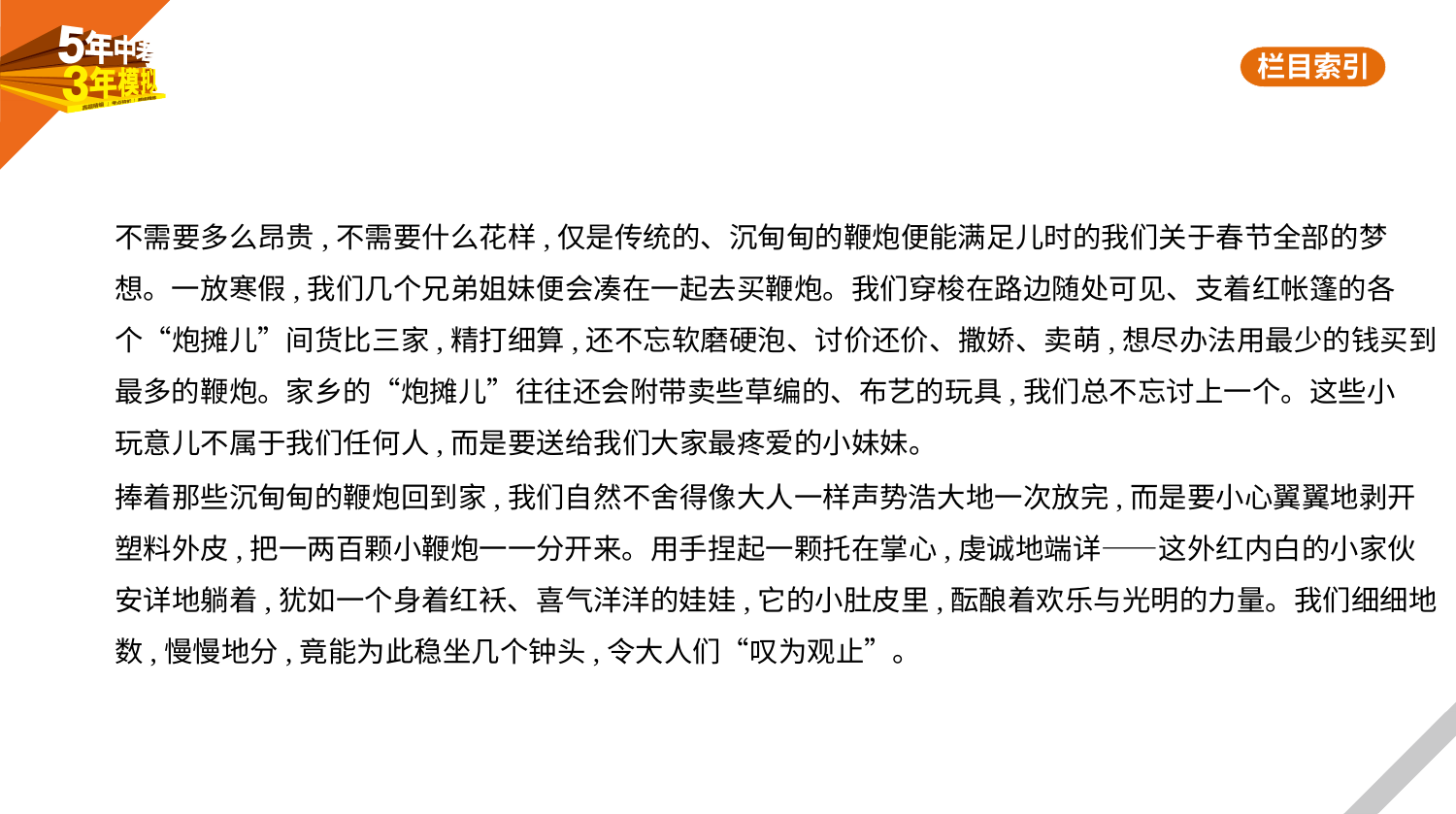

不需要多么昂贵,不需要什么花样,仅是传统的、沉甸甸的鞭炮便能满足儿时的我们关于春节全部的梦
想。一放寒假,我们几个兄弟姐妹便会凑在一起去买鞭炮。我们穿梭在路边随处可见、支着红帐篷的各
个“炮摊儿”间货比三家,精打细算,还不忘软磨硬泡、讨价还价、撒娇、卖萌,想尽办法用最少的钱买到
最多的鞭炮。家乡的“炮摊儿”往往还会附带卖些草编的、布艺的玩具,我们总不忘讨上一个。这些小
玩意儿不属于我们任何人,而是要送给我们大家最疼爱的小妹妹。
捧着那些沉甸甸的鞭炮回到家,我们自然不舍得像大人一样声势浩大地一次放完,而是要小心翼翼地剥开
塑料外皮,把一两百颗小鞭炮一一分开来。用手捏起一颗托在掌心,虔诚地端详——这外红内白的小家伙
安详地躺着,犹如一个身着红袄、喜气洋洋的娃娃,它的小肚皮里,酝酿着欢乐与光明的力量。我们细细地
数,慢慢地分,竟能为此稳坐几个钟头,令大人们“叹为观止”。